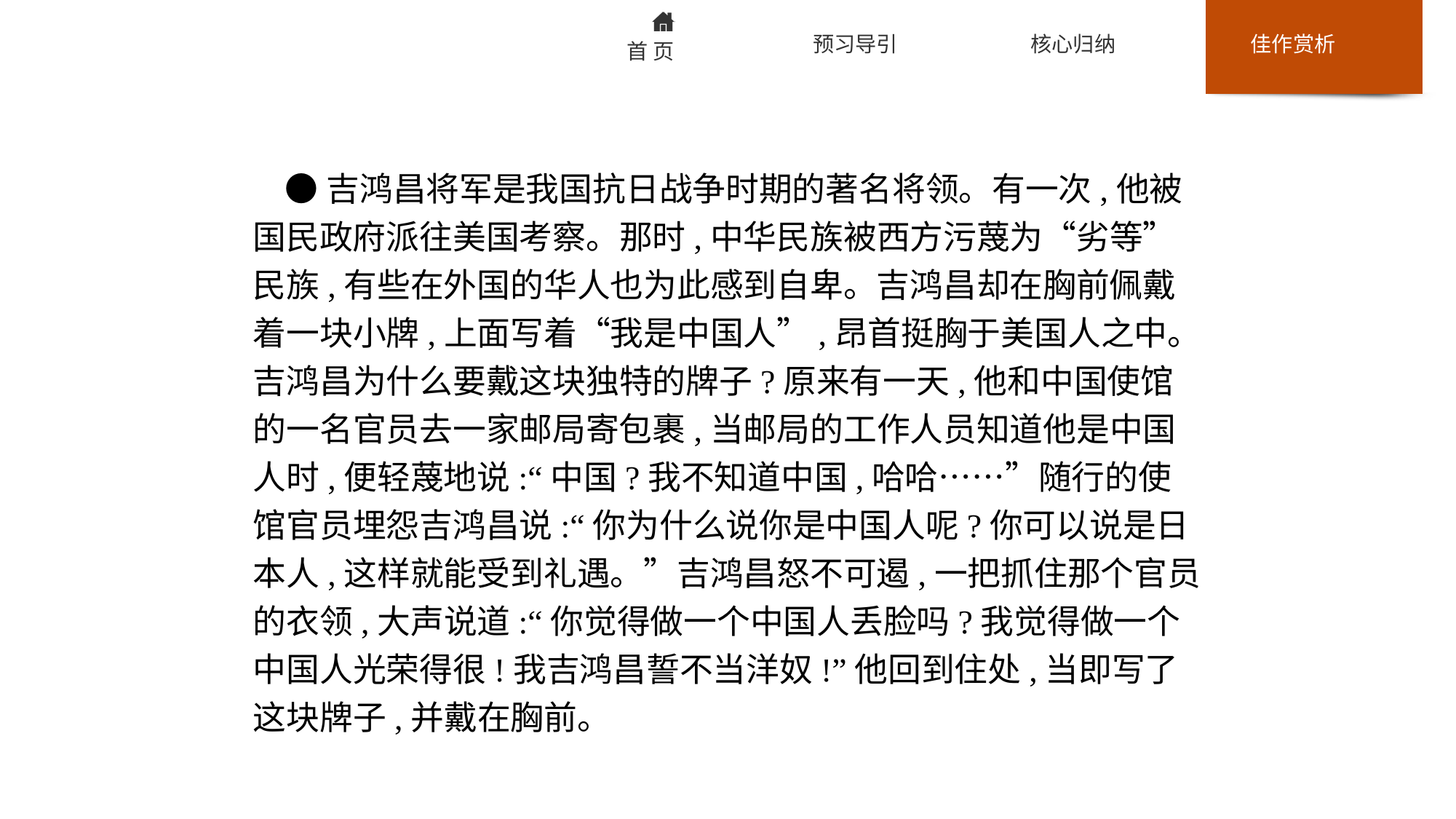

●吉鸿昌将军是我国抗日战争时期的著名将领。有一次,他被国民政府派往美国考察。那时,中华民族被西方污蔑为“劣等”民族,有些在外国的华人也为此感到自卑。吉鸿昌却在胸前佩戴着一块小牌,上面写着“我是中国人”,昂首挺胸于美国人之中。吉鸿昌为什么要戴这块独特的牌子?原来有一天,他和中国使馆的一名官员去一家邮局寄包裹,当邮局的工作人员知道他是中国人时,便轻蔑地说:“中国?我不知道中国,哈哈……”随行的使馆官员埋怨吉鸿昌说:“你为什么说你是中国人呢?你可以说是日本人,这样就能受到礼遇。”吉鸿昌怒不可遏,一把抓住那个官员的衣领,大声说道:“你觉得做一个中国人丢脸吗?我觉得做一个中国人光荣得很!我吉鸿昌誓不当洋奴!”他回到住处,当即写了这块牌子,并戴在胸前。